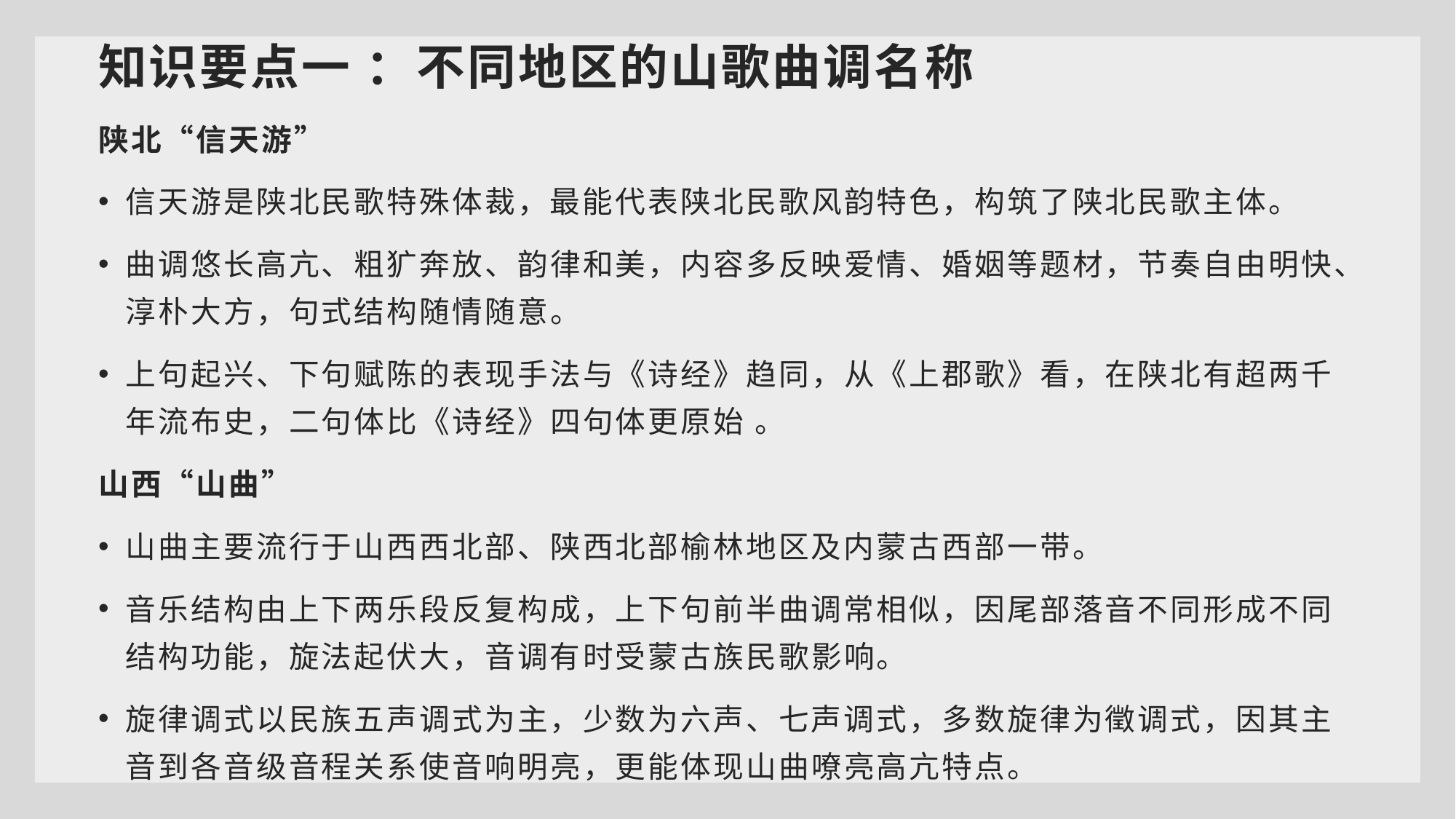

知识要点一 ：不同地区的山歌曲调名称
陕北“信天游”
信天游是陕北民歌特殊体裁，最能代表陕北民歌风韵特色，构筑了陕北民歌主体。
曲调悠长高亢、粗犷奔放、韵律和美，内容多反映爱情、婚姻等题材，节奏自由明快、淳朴大方，句式结构随情随意。
上句起兴、下句赋陈的表现手法与《诗经》趋同，从《上郡歌》看，在陕北有超两千年流布史，二句体比《诗经》四句体更原始 。
山西“山曲”
山曲主要流行于山西西北部、陕西北部榆林地区及内蒙古西部一带。
音乐结构由上下两乐段反复构成，上下句前半曲调常相似，因尾部落音不同形成不同结构功能，旋法起伏大，音调有时受蒙古族民歌影响。
旋律调式以民族五声调式为主，少数为六声、七声调式，多数旋律为徵调式，因其主音到各音级音程关系使音响明亮，更能体现山曲嘹亮高亢特点。